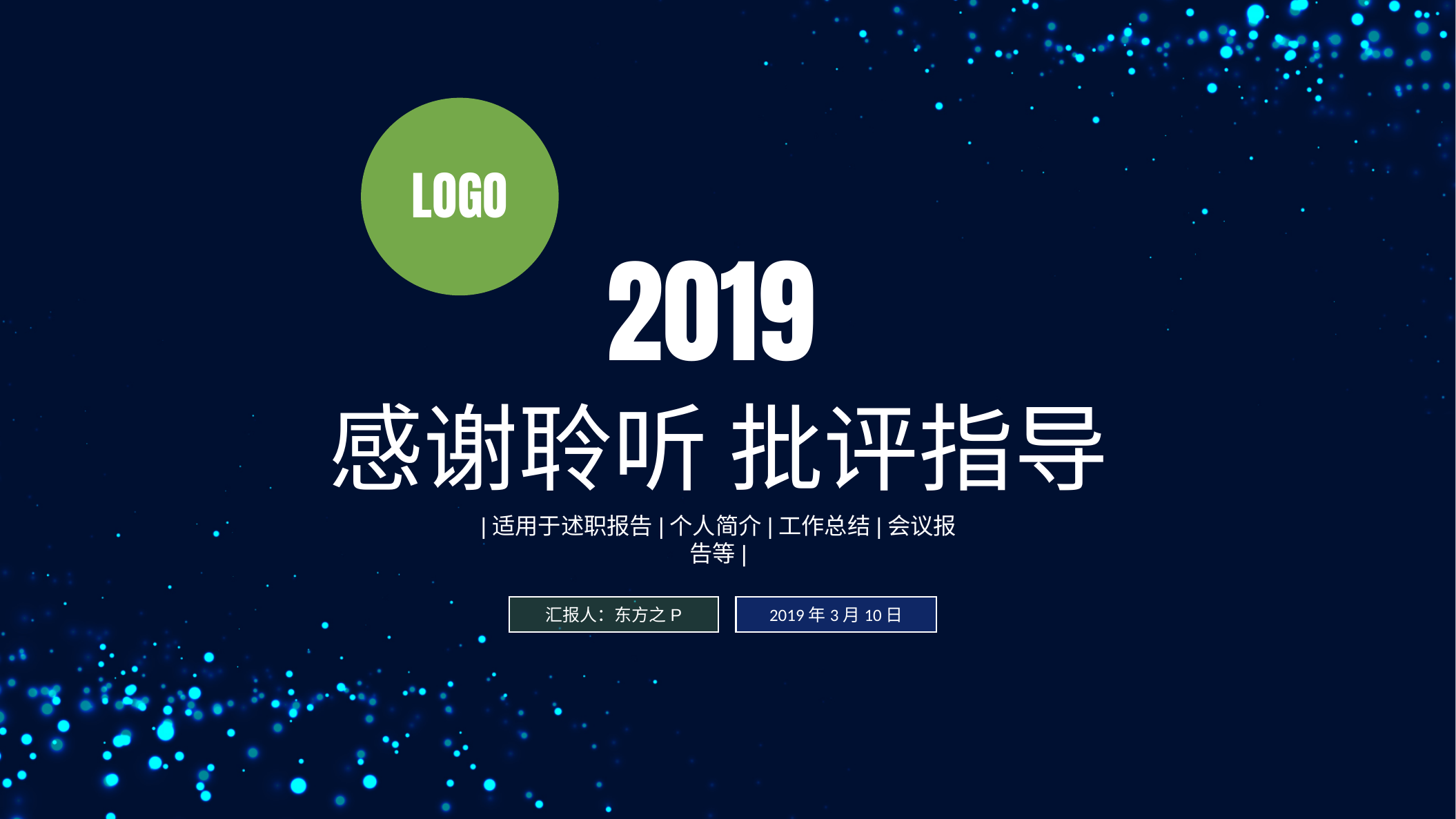

LOGO
2019
感谢聆听 批评指导
|适用于述职报告|个人简介|工作总结|会议报告等|
汇报人：东方之P
2019年3月10日